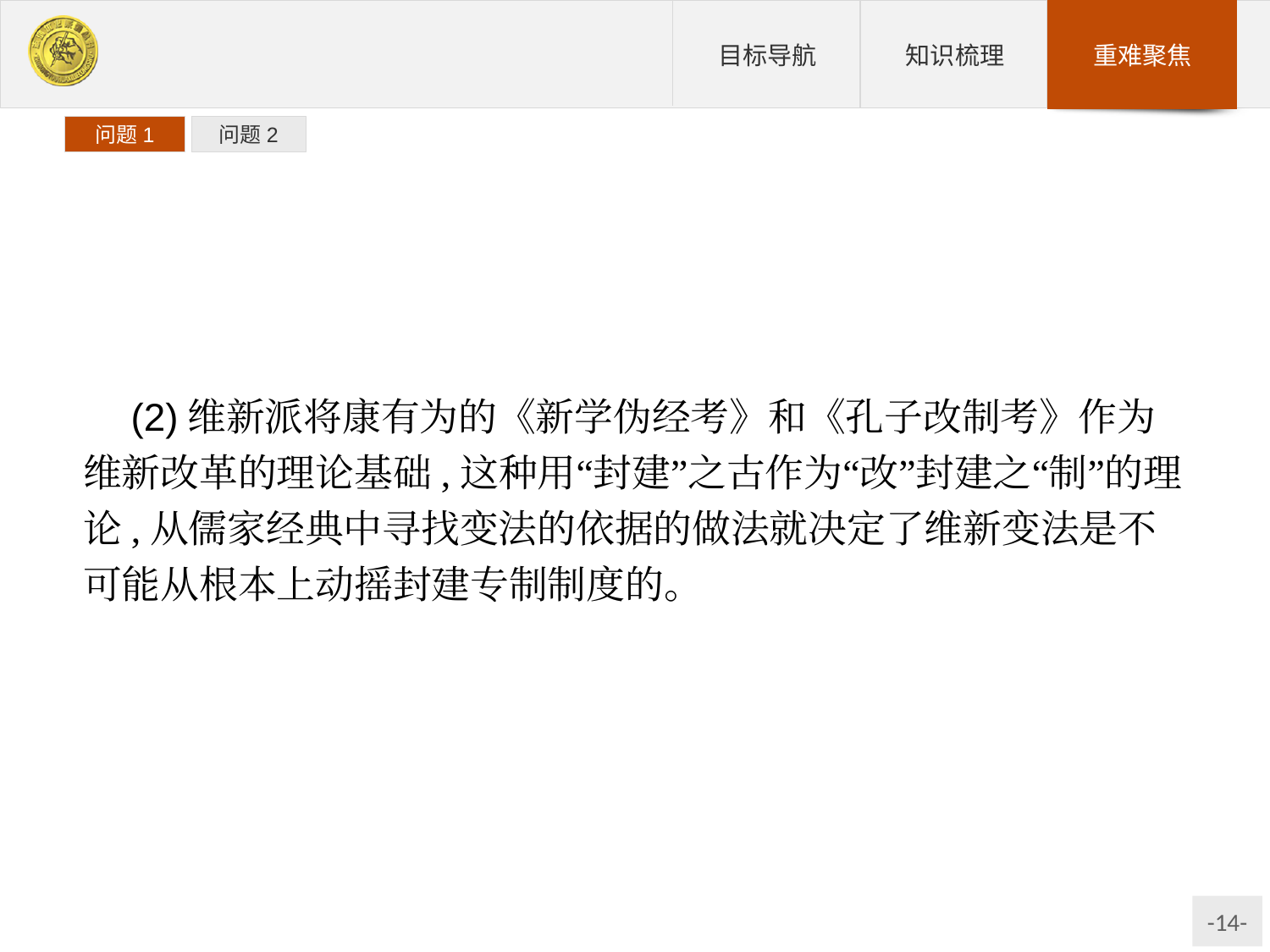

问题1
问题2
 (2)维新派将康有为的《新学伪经考》和《孔子改制考》作为维新改革的理论基础,这种用“封建”之古作为“改”封建之“制”的理论,从儒家经典中寻找变法的依据的做法就决定了维新变法是不可能从根本上动摇封建专制制度的。